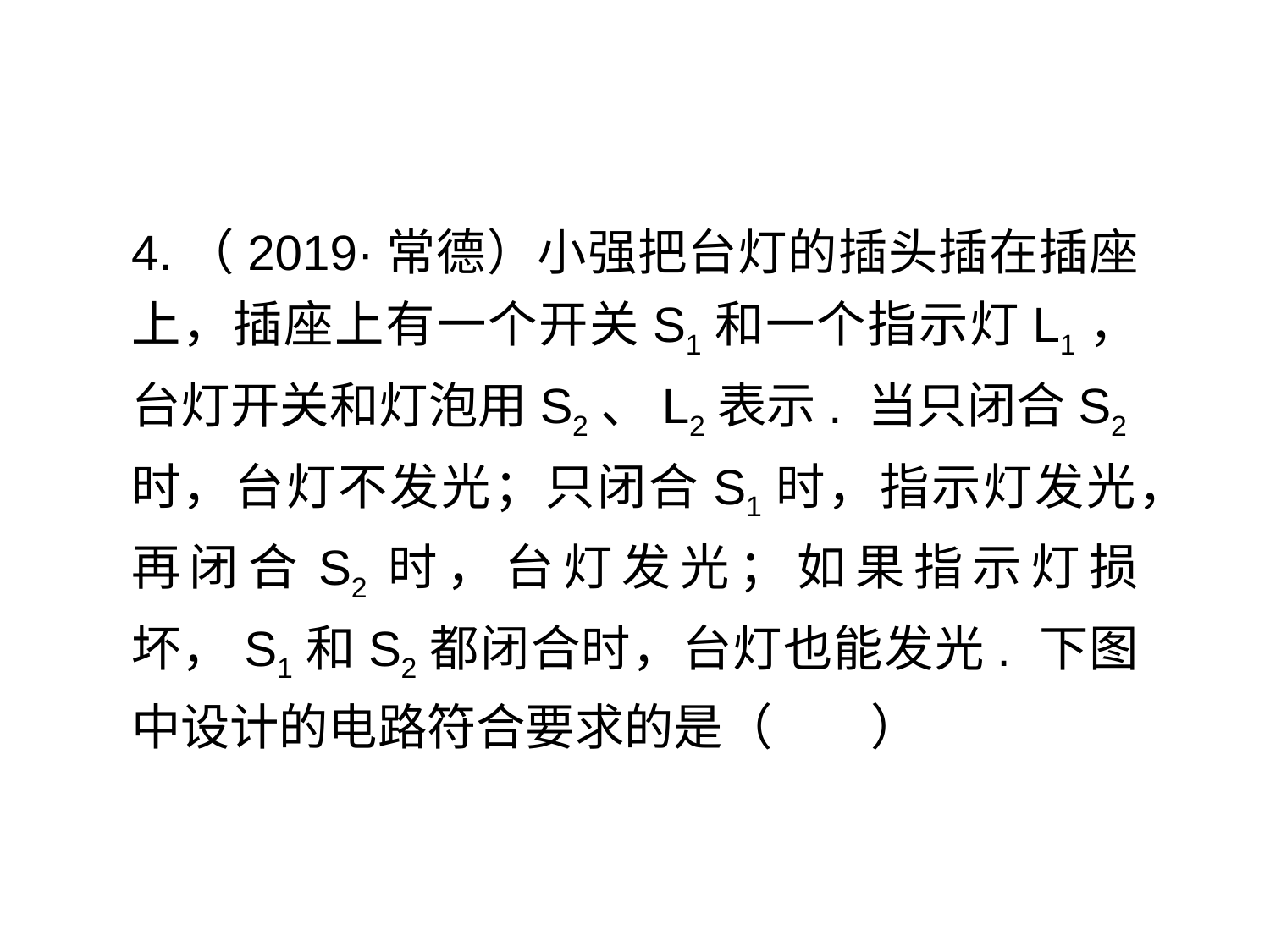

4.（2019·常德）小强把台灯的插头插在插座上，插座上有一个开关S1和一个指示灯L1，台灯开关和灯泡用S2、L2表示. 当只闭合S2时，台灯不发光；只闭合S1时，指示灯发光，再闭合S2时，台灯发光；如果指示灯损坏，S1和S2都闭合时，台灯也能发光. 下图中设计的电路符合要求的是（　　）